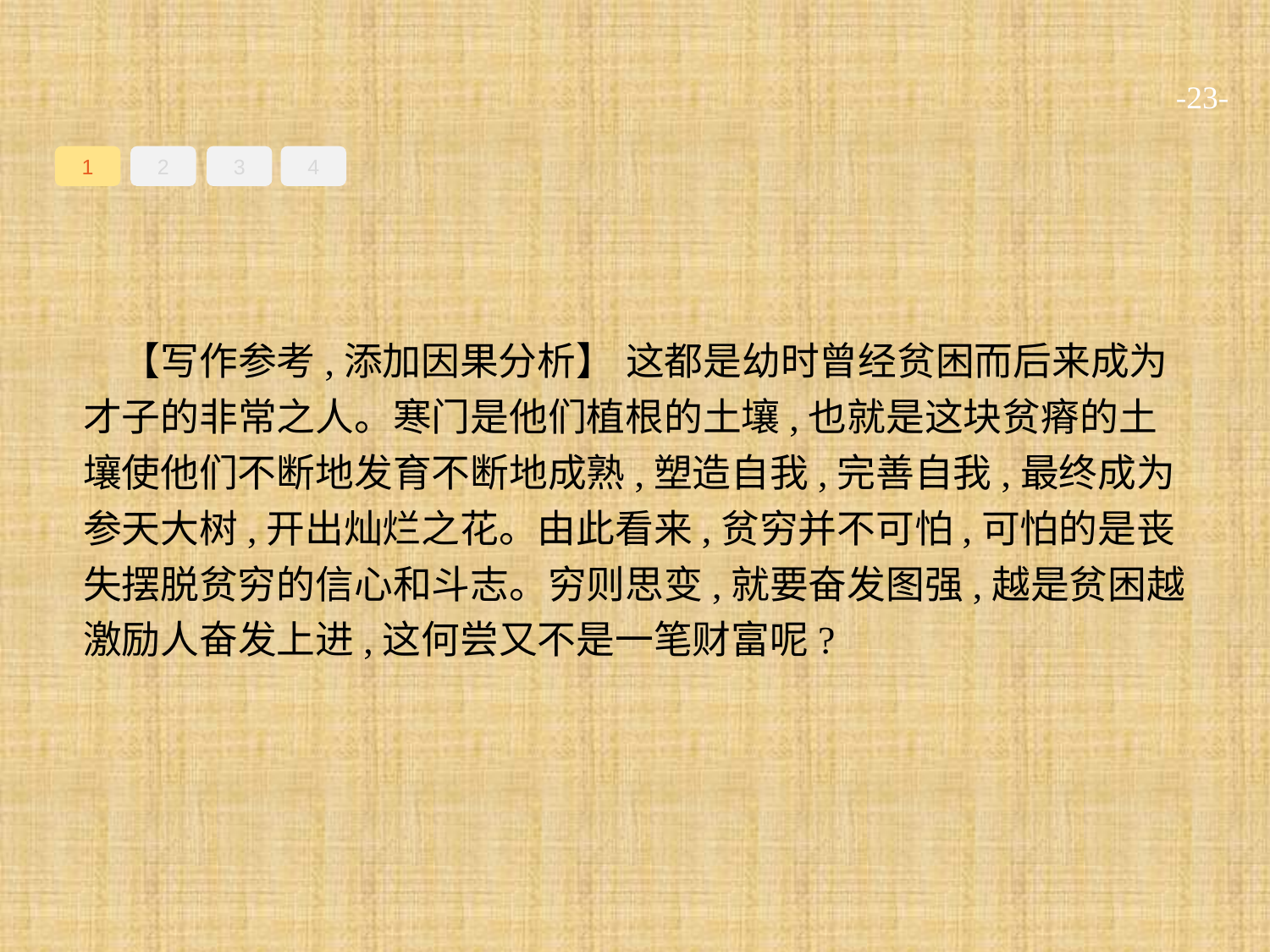

-23-
1
2
3
4
【写作参考,添加因果分析】 这都是幼时曾经贫困而后来成为才子的非常之人。寒门是他们植根的土壤,也就是这块贫瘠的土壤使他们不断地发育不断地成熟,塑造自我,完善自我,最终成为参天大树,开出灿烂之花。由此看来,贫穷并不可怕,可怕的是丧失摆脱贫穷的信心和斗志。穷则思变,就要奋发图强,越是贫困越激励人奋发上进,这何尝又不是一笔财富呢?